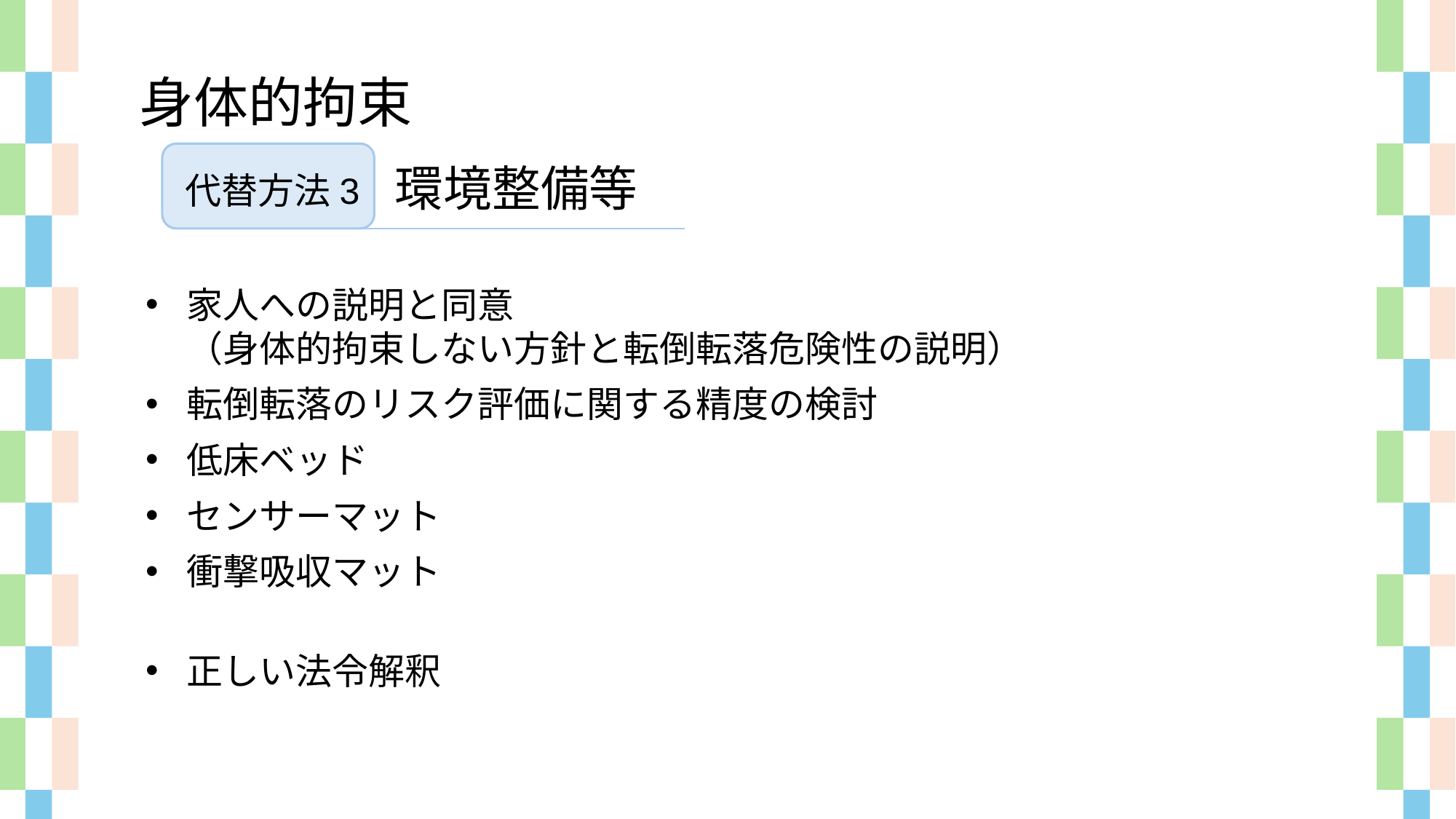

身体的拘束

環境整備等
代替方法3
家人への説明と同意
（身体的拘束しない方針と転倒転落危険性の説明）
転倒転落のリスク評価に関する精度の検討
低床ベッド
センサーマット
衝撃吸収マット
正しい法令解釈